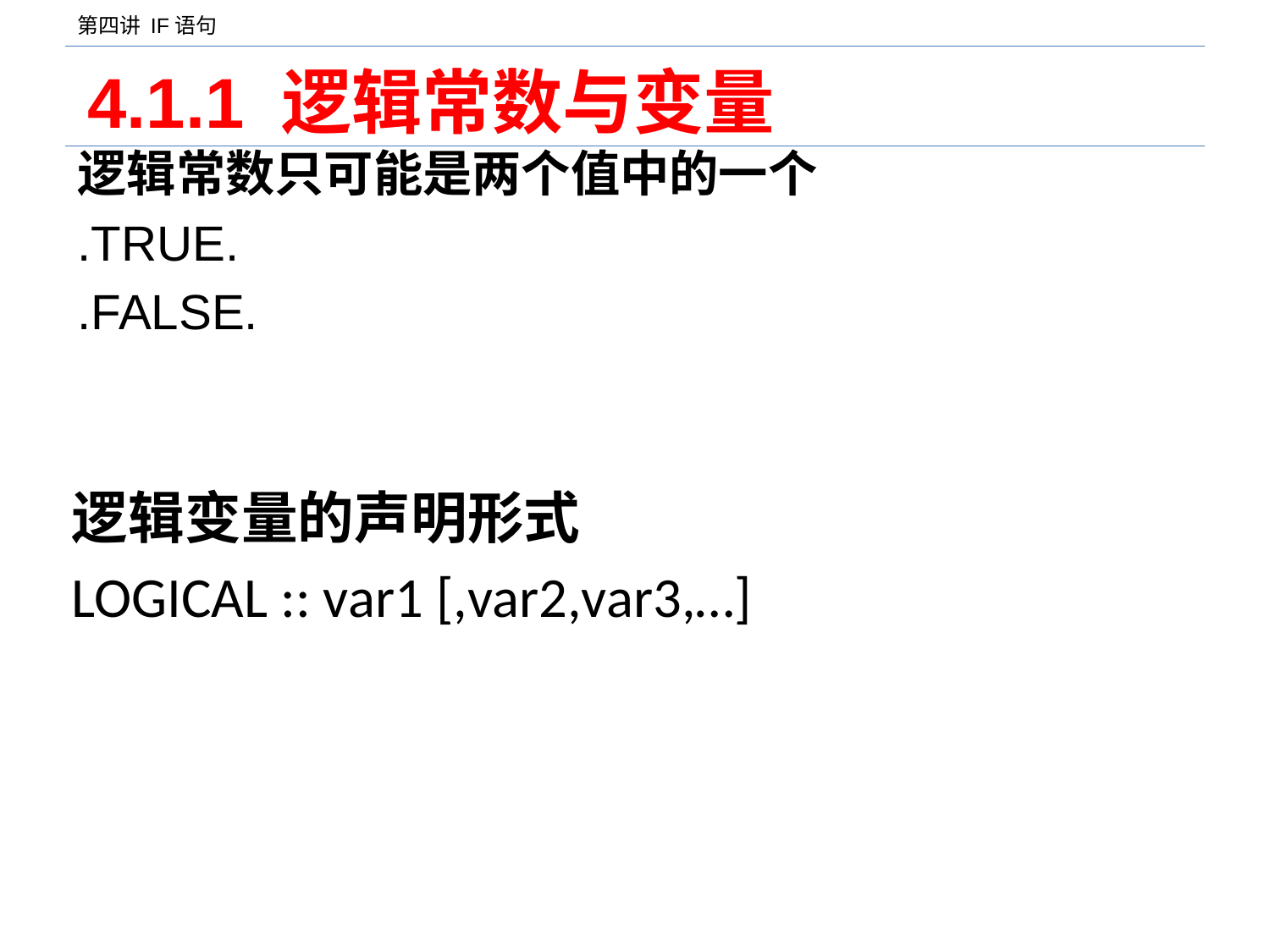

# 4.1.1 逻辑常数与变量
逻辑常数只可能是两个值中的一个
.TRUE.
.FALSE.

逻辑变量的声明形式
LOGICAL :: var1 [,var2,var3,…]